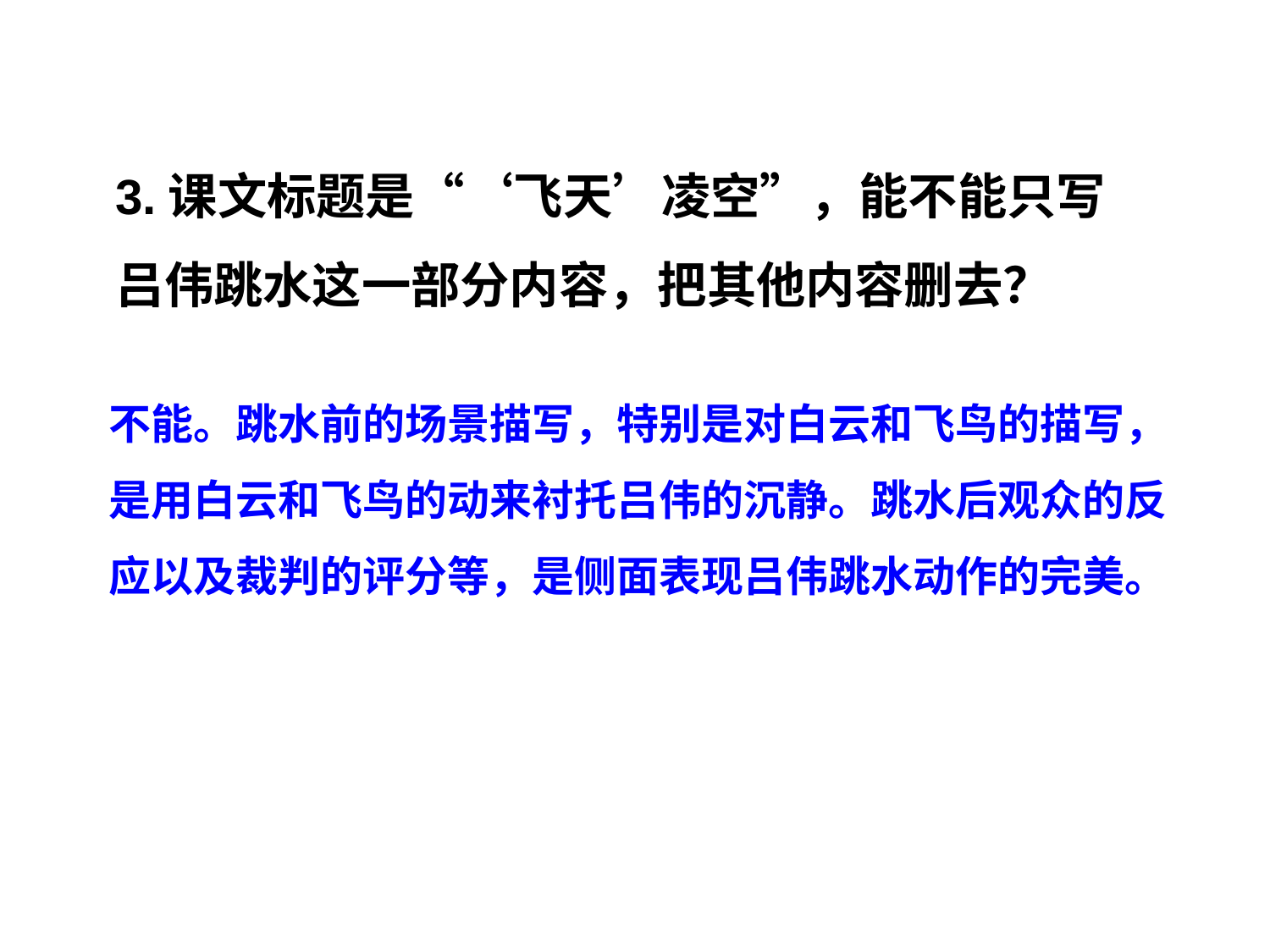

3.课文标题是“‘飞天’凌空”，能不能只写吕伟跳水这一部分内容，把其他内容删去？
不能。跳水前的场景描写，特别是对白云和飞鸟的描写，是用白云和飞鸟的动来衬托吕伟的沉静。跳水后观众的反应以及裁判的评分等，是侧面表现吕伟跳水动作的完美。